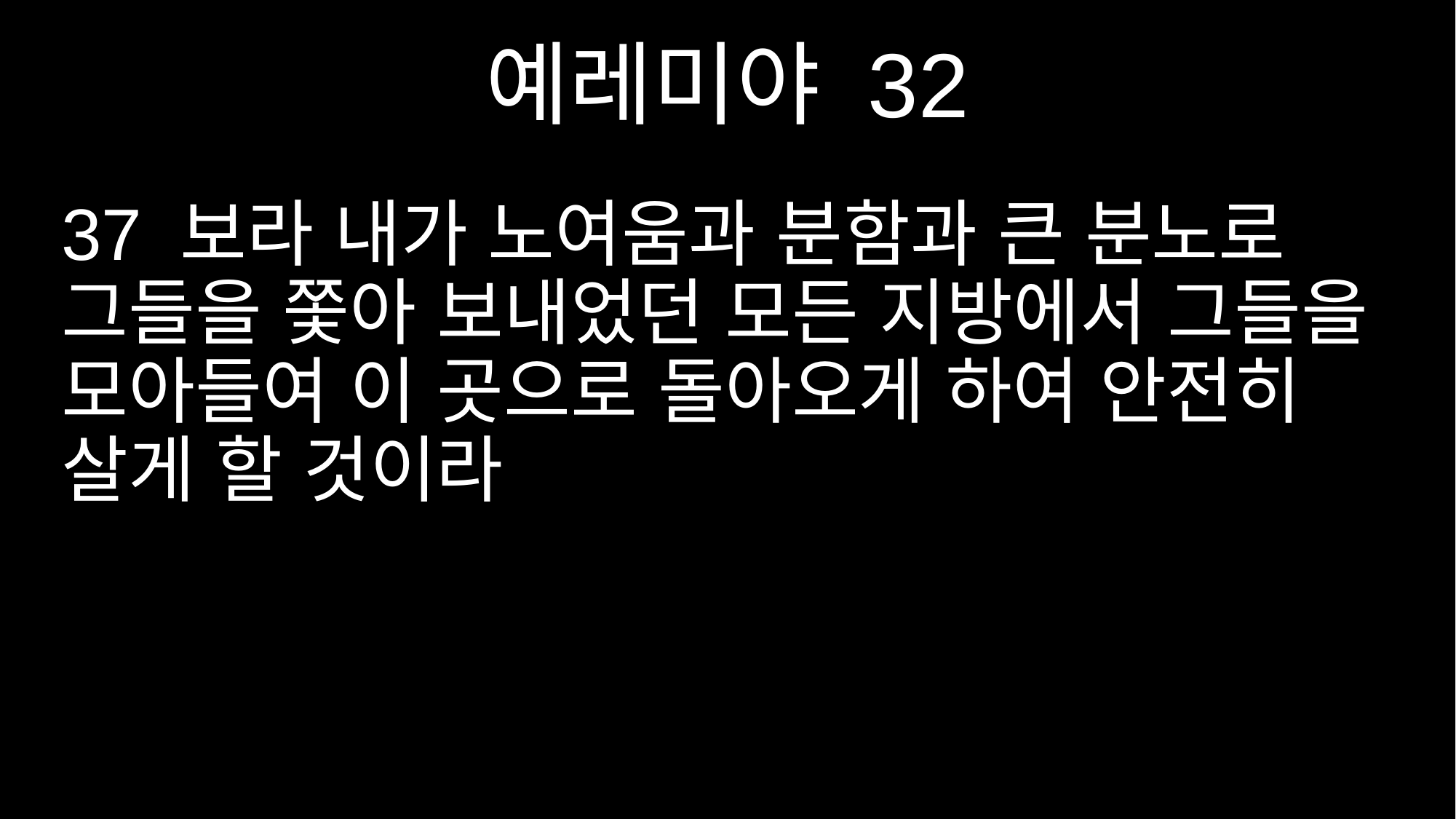

예레미야 32
37 보라 내가 노여움과 분함과 큰 분노로 그들을 쫓아 보내었던 모든 지방에서 그들을 모아들여 이 곳으로 돌아오게 하여 안전히 살게 할 것이라